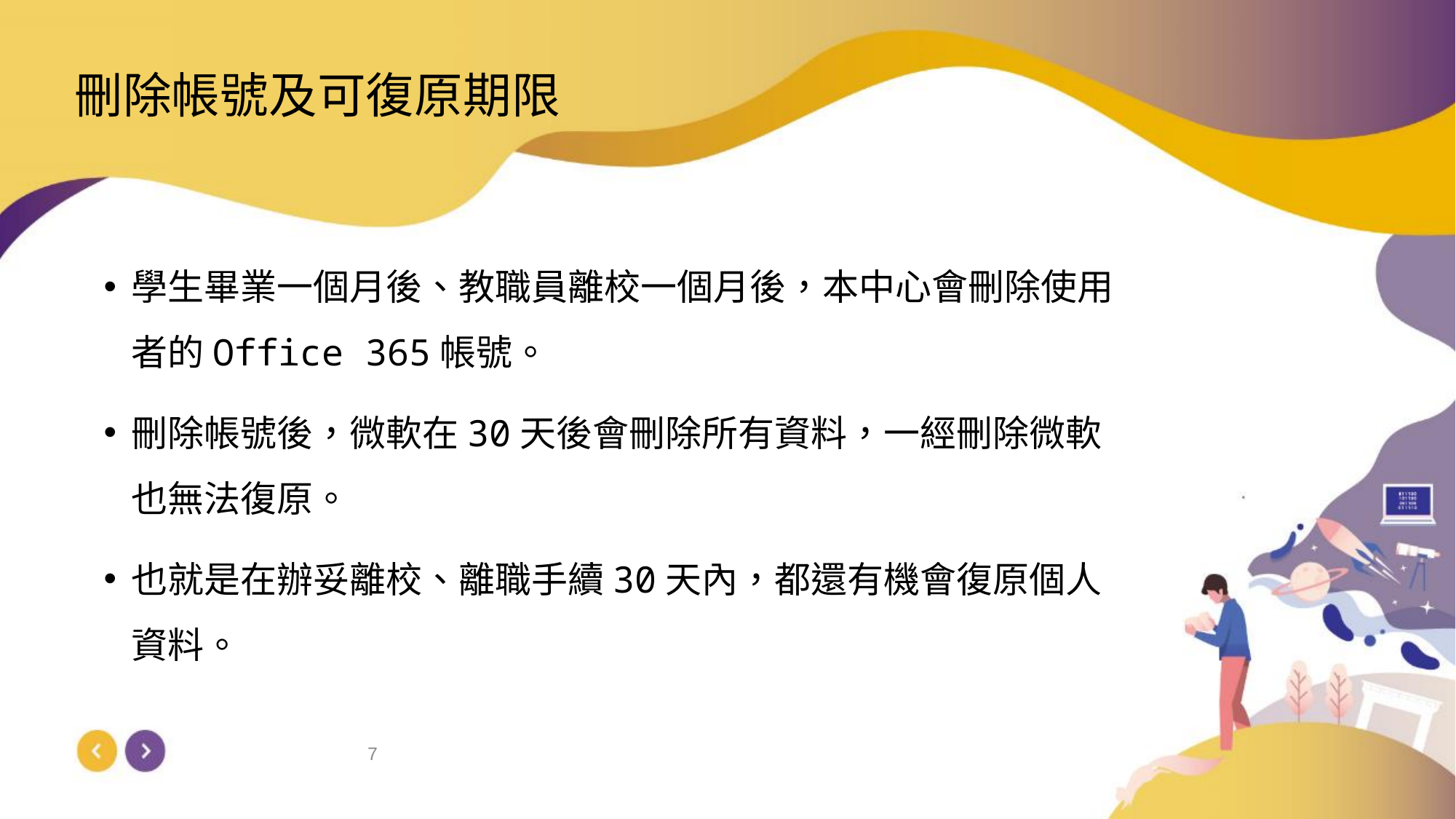

刪除帳號及可復原期限
學生畢業一個月後、教職員離校一個月後，本中心會刪除使用者的Office 365帳號。
刪除帳號後，微軟在30天後會刪除所有資料，一經刪除微軟也無法復原。
也就是在辦妥離校、離職手續30天內，都還有機會復原個人資料。